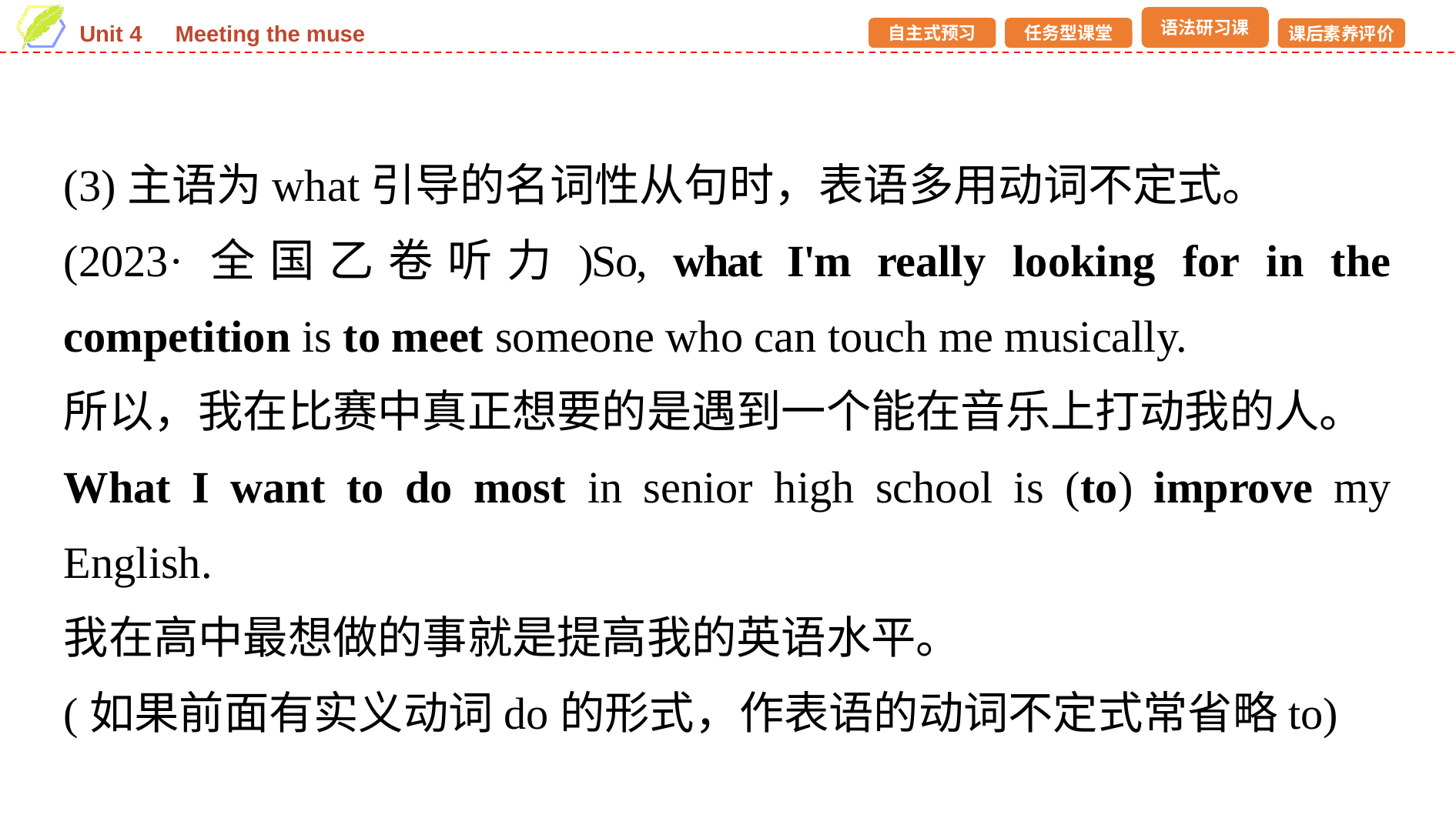

(3)主语为what引导的名词性从句时，表语多用动词不定式。
(2023·全国乙卷听力)So, what I'm really looking for in the competition is to meet someone who can touch me musically.
所以，我在比赛中真正想要的是遇到一个能在音乐上打动我的人。
What I want to do most in senior high school is (to) improve my English.
我在高中最想做的事就是提高我的英语水平。
(如果前面有实义动词do的形式，作表语的动词不定式常省略to)